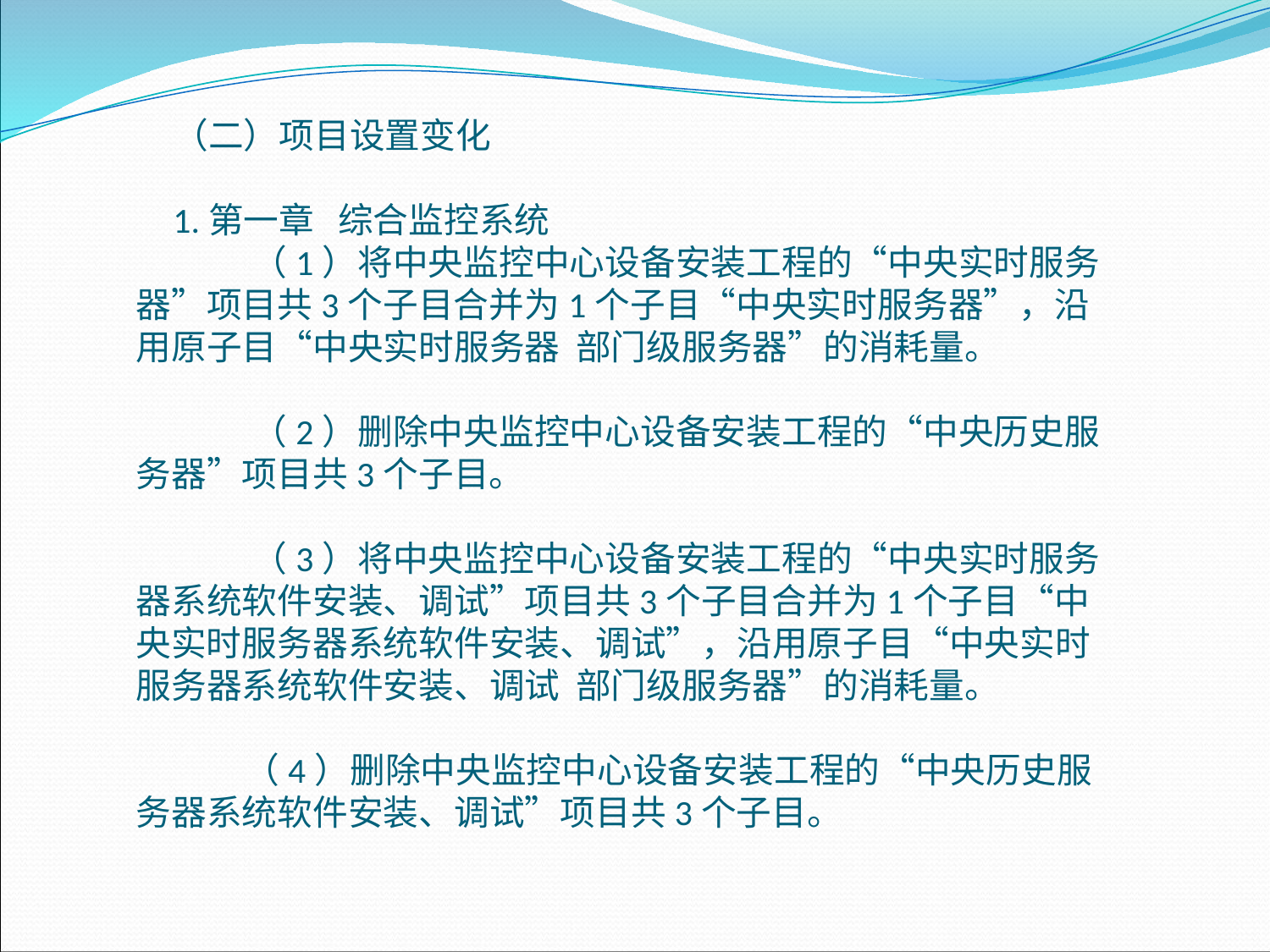

（二）项目设置变化
1.第一章   综合监控系统         （1）将中央监控中心设备安装工程的“中央实时服务器”项目共3个子目合并为1个子目“中央实时服务器”，沿用原子目“中央实时服务器  部门级服务器”的消耗量。
         （2）删除中央监控中心设备安装工程的“中央历史服务器”项目共3个子目。
         （3）将中央监控中心设备安装工程的“中央实时服务器系统软件安装、调试”项目共3个子目合并为1个子目“中央实时服务器系统软件安装、调试”，沿用原子目“中央实时服务器系统软件安装、调试  部门级服务器”的消耗量。
        （4）删除中央监控中心设备安装工程的“中央历史服务器系统软件安装、调试”项目共3个子目。
31